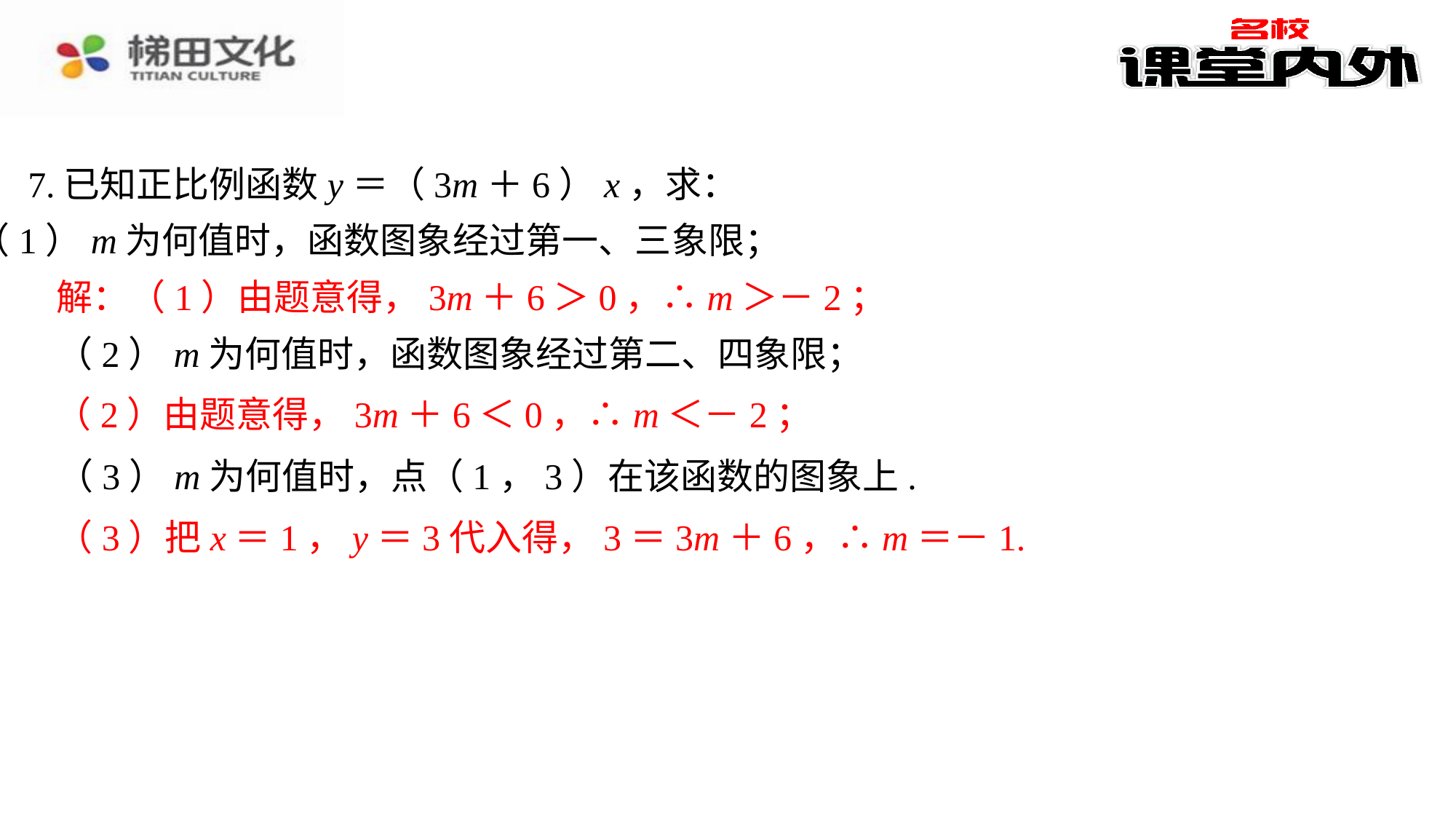

7.已知正比例函数y＝（3m＋6）x，求：
（1）m为何值时，函数图象经过第一、三象限；
解：（1）由题意得，3m＋6＞0，∴m＞－2；⁠
（2）由题意得，3m＋6＜0，∴m＜－2；⁠
（3）把x＝1，y＝3代入得，3＝3m＋6，∴m＝－1.⁠
解：（1）由题意得，3m＋6＞0，∴m＞－2；
（2）m为何值时，函数图象经过第二、四象限；
（2）由题意得，3m＋6＜0，∴m＜－2；
（3）m为何值时，点（1，3）在该函数的图象上.
（3）把x＝1，y＝3代入得，3＝3m＋6，∴m＝－1.